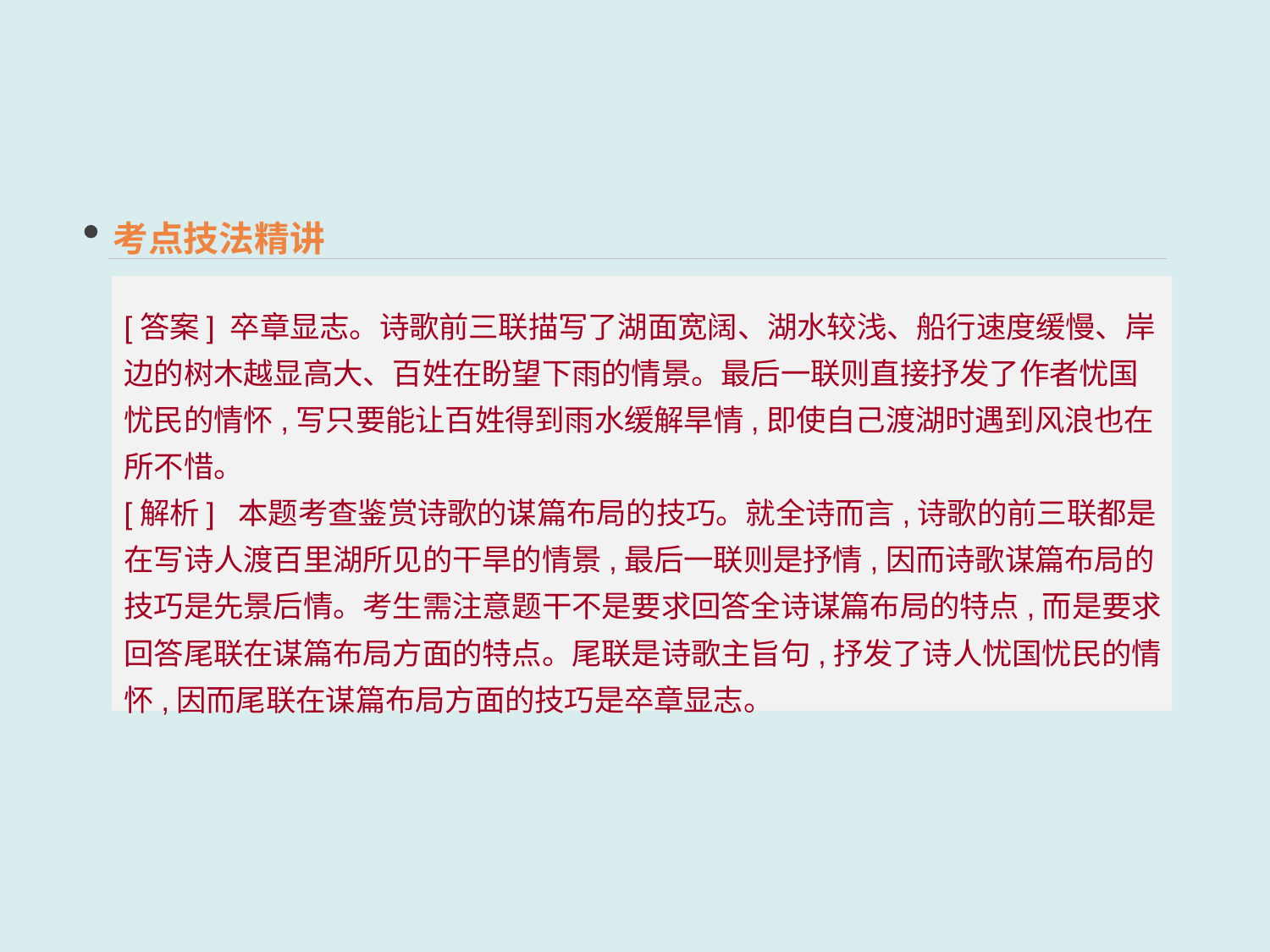

考点技法精讲

[答案] 卒章显志。诗歌前三联描写了湖面宽阔、湖水较浅、船行速度缓慢、岸边的树木越显高大、百姓在盼望下雨的情景。最后一联则直接抒发了作者忧国忧民的情怀,写只要能让百姓得到雨水缓解旱情,即使自己渡湖时遇到风浪也在所不惜。
[解析]  本题考查鉴赏诗歌的谋篇布局的技巧。就全诗而言,诗歌的前三联都是在写诗人渡百里湖所见的干旱的情景,最后一联则是抒情,因而诗歌谋篇布局的技巧是先景后情。考生需注意题干不是要求回答全诗谋篇布局的特点,而是要求回答尾联在谋篇布局方面的特点。尾联是诗歌主旨句,抒发了诗人忧国忧民的情怀,因而尾联在谋篇布局方面的技巧是卒章显志。